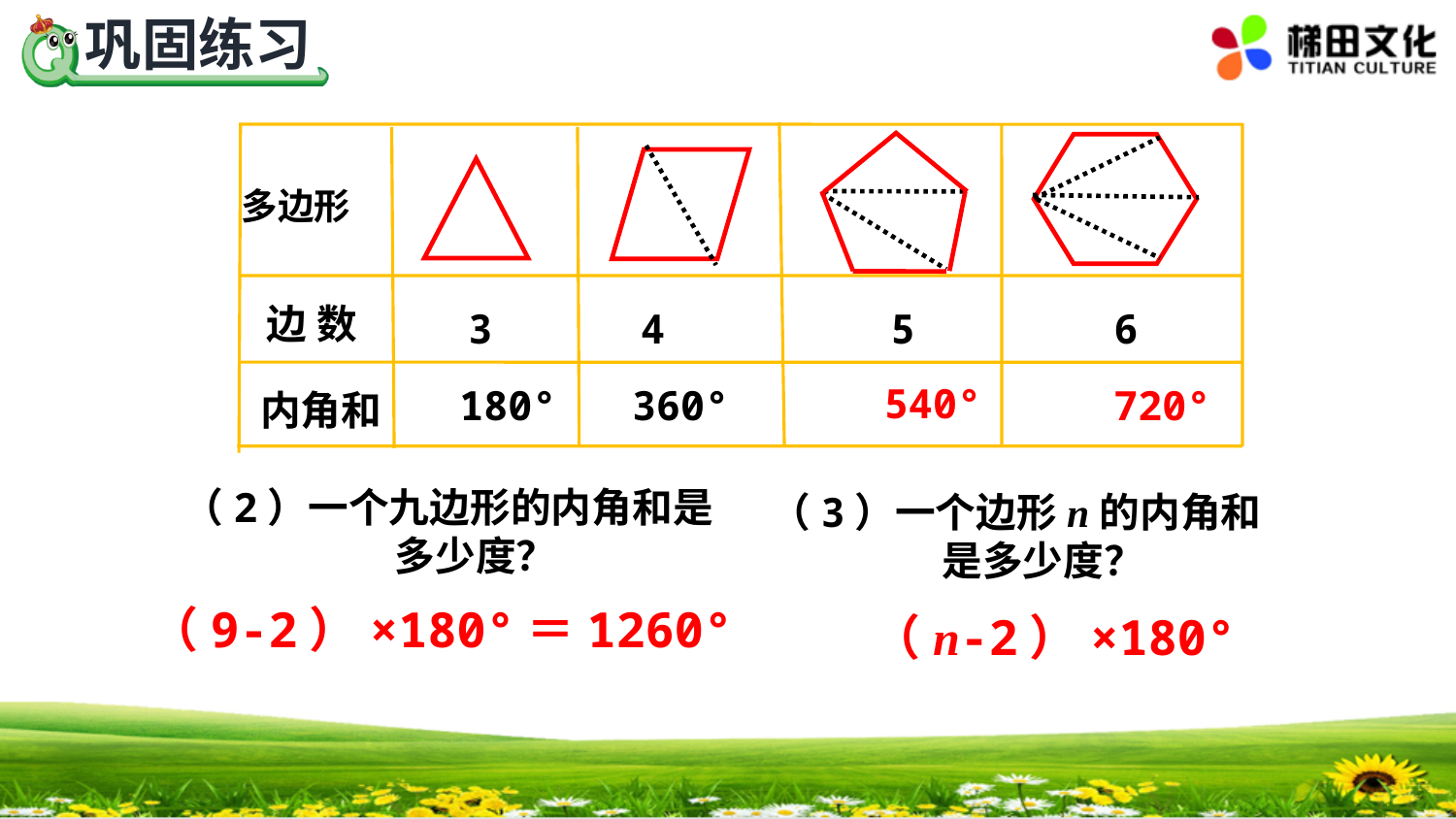

多边形

边 数
3
4
5
6

540°
720°
180°
360°
内角和

（2）一个九边形的内角和是多少度？
（3）一个边形n的内角和是多少度？
   （9-2）×180°＝1260°
   （n-2）×180°